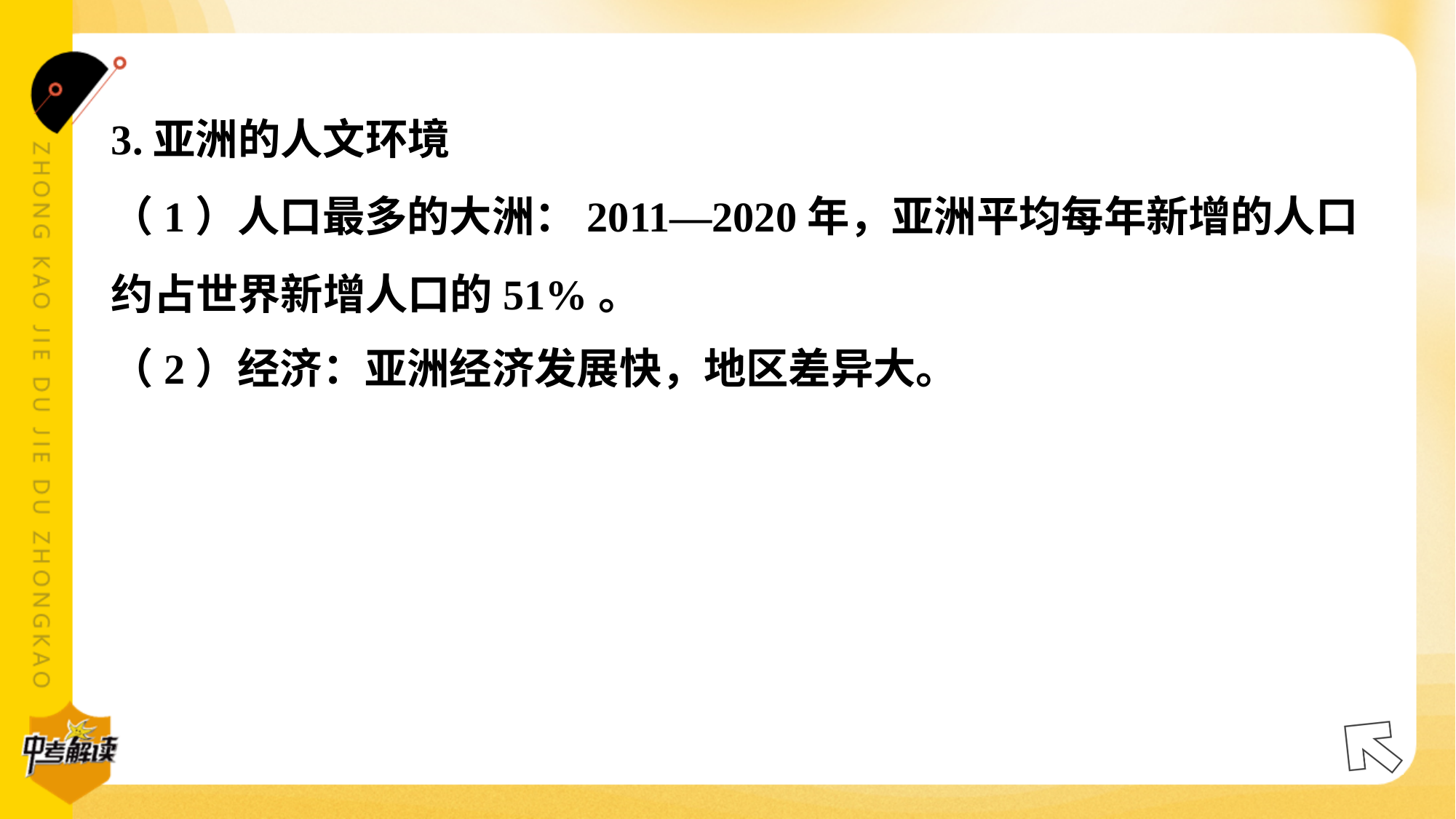

3.亚洲的人文环境
（1）人口最多的大洲：2011—2020年，亚洲平均每年新增的人口
约占世界新增人口的51%。
（2）经济：亚洲经济发展快，地区差异大。